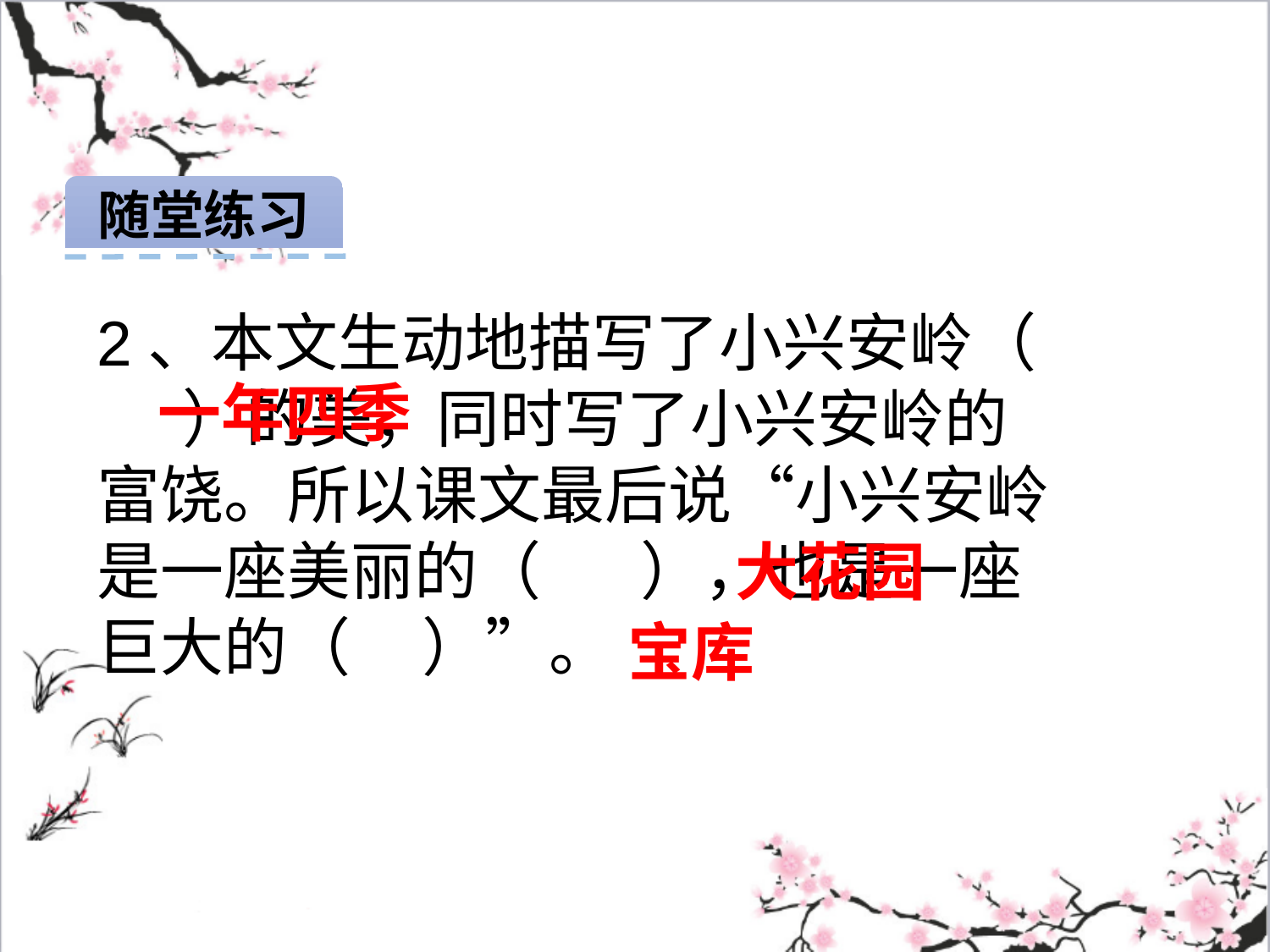

随堂练习
2、本文生动地描写了小兴安岭（        ）的美，同时写了小兴安岭的富饶。所以课文最后说“小兴安岭是一座美丽的（       ），也是一座巨大的（     ）”。
一年四季
大花园
宝库